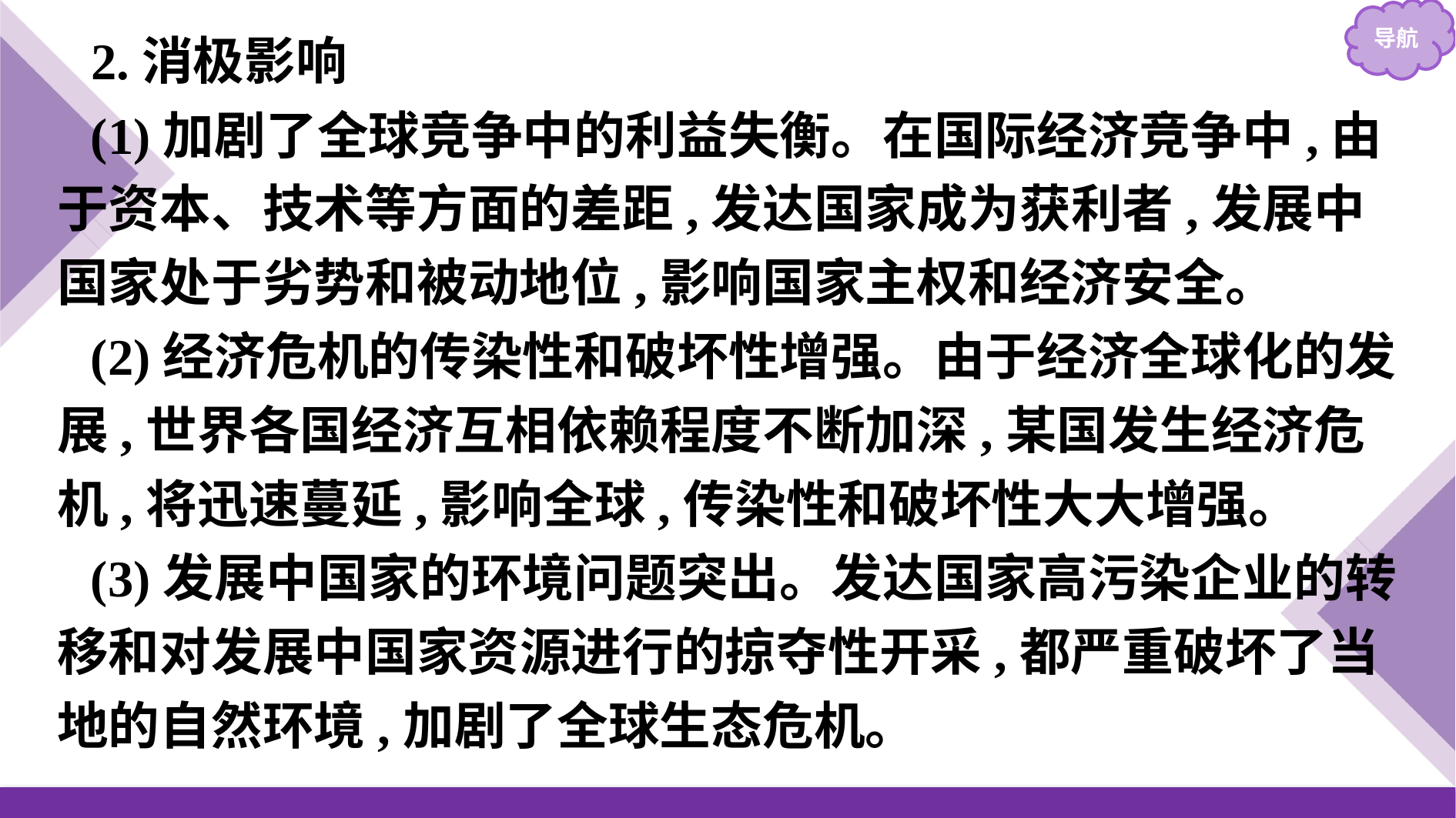

2.消极影响
(1)加剧了全球竞争中的利益失衡。在国际经济竞争中,由于资本、技术等方面的差距,发达国家成为获利者,发展中国家处于劣势和被动地位,影响国家主权和经济安全。
(2)经济危机的传染性和破坏性增强。由于经济全球化的发展,世界各国经济互相依赖程度不断加深,某国发生经济危机,将迅速蔓延,影响全球,传染性和破坏性大大增强。
(3)发展中国家的环境问题突出。发达国家高污染企业的转移和对发展中国家资源进行的掠夺性开采,都严重破坏了当地的自然环境,加剧了全球生态危机。